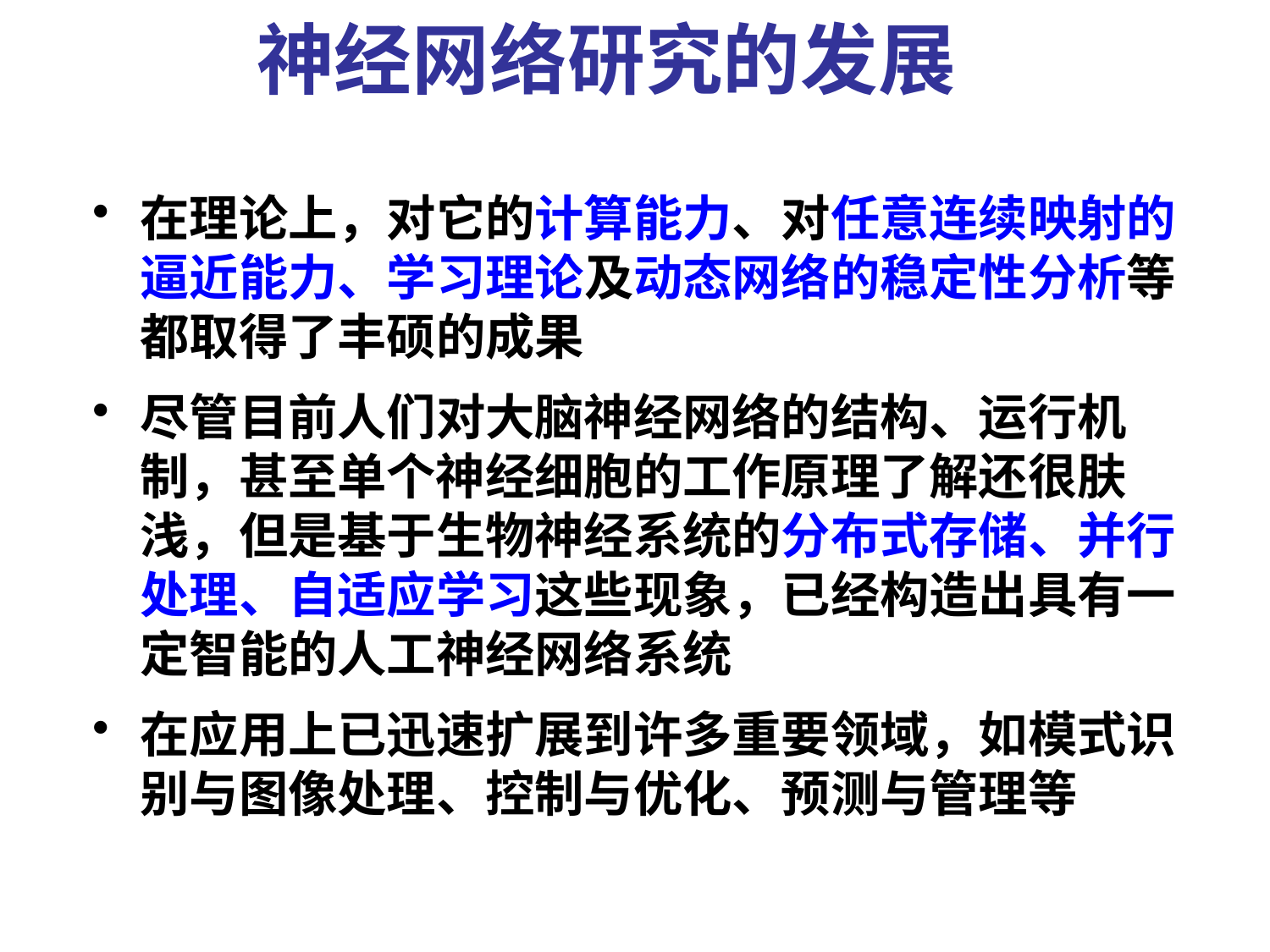

# 神经网络研究的发展
在理论上，对它的计算能力、对任意连续映射的逼近能力、学习理论及动态网络的稳定性分析等都取得了丰硕的成果
尽管目前人们对大脑神经网络的结构、运行机制，甚至单个神经细胞的工作原理了解还很肤浅，但是基于生物神经系统的分布式存储、并行处理、自适应学习这些现象，已经构造出具有一定智能的人工神经网络系统
在应用上已迅速扩展到许多重要领域，如模式识别与图像处理、控制与优化、预测与管理等